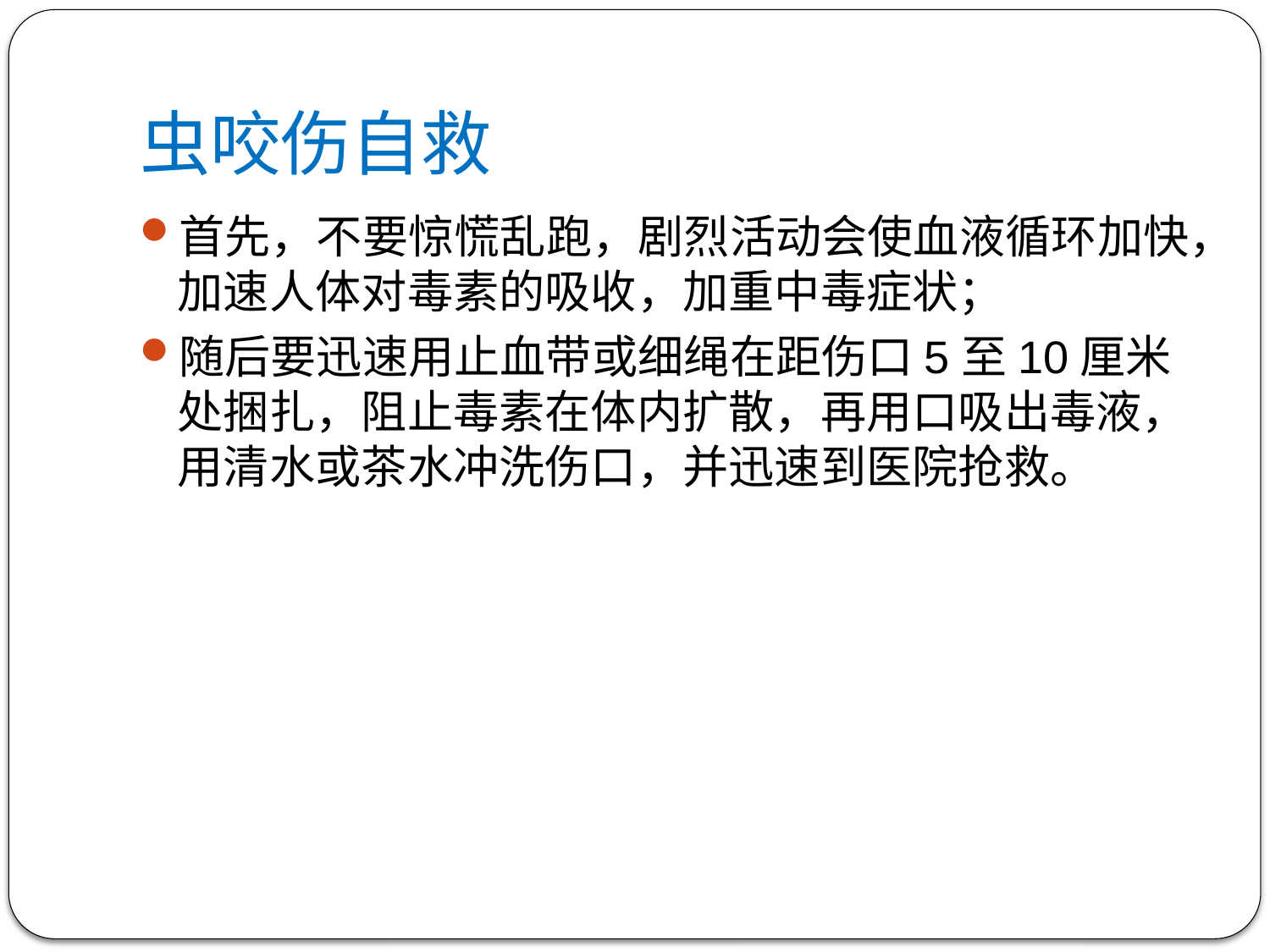

# 虫咬伤自救
首先，不要惊慌乱跑，剧烈活动会使血液循环加快，加速人体对毒素的吸收，加重中毒症状；
随后要迅速用止血带或细绳在距伤口5至10厘米处捆扎，阻止毒素在体内扩散，再用口吸出毒液，用清水或茶水冲洗伤口，并迅速到医院抢救。